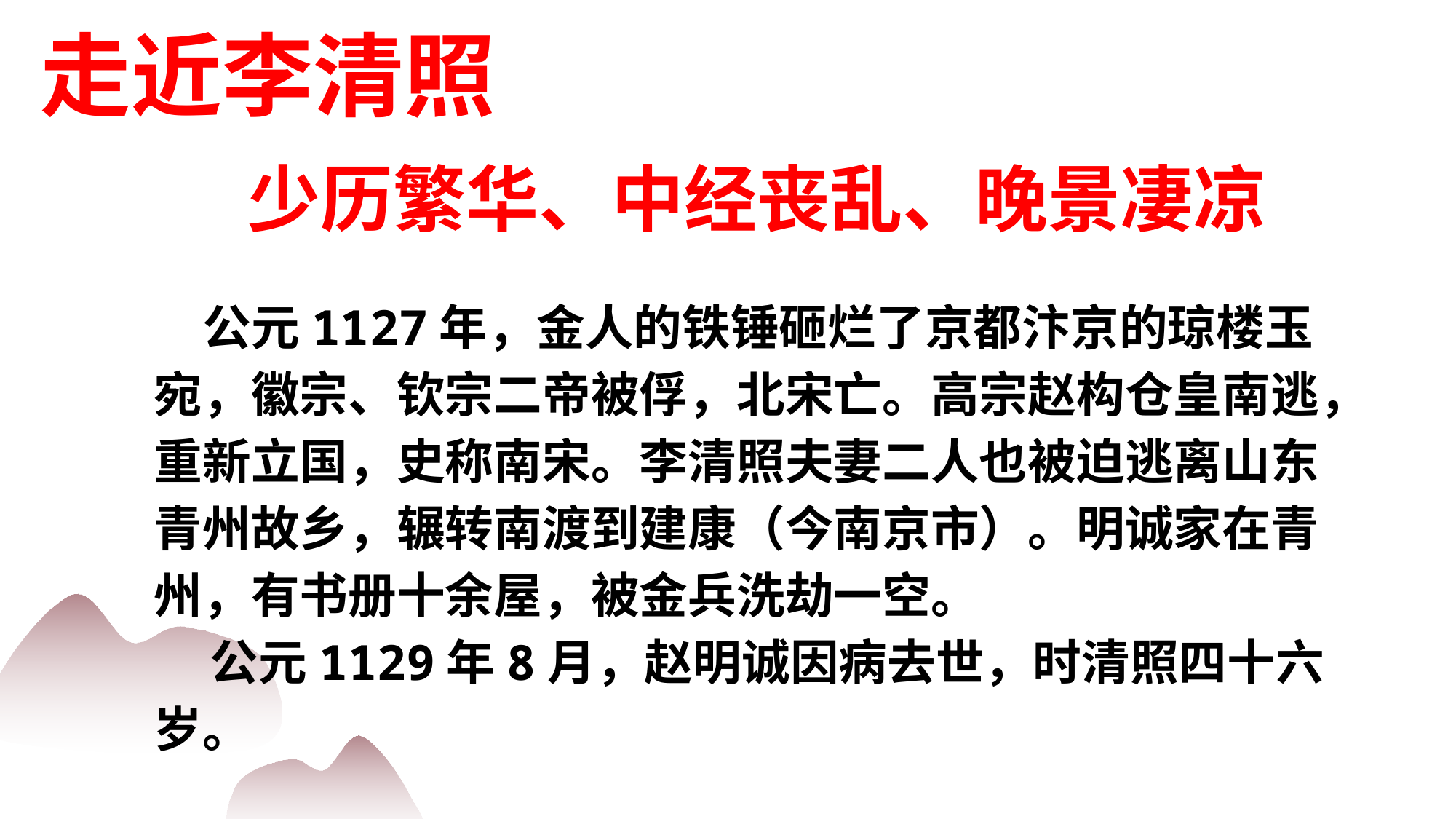

走近李清照
少历繁华、中经丧乱、晚景凄凉
    公元1127年，金人的铁锤砸烂了京都汴京的琼楼玉宛，徽宗、钦宗二帝被俘，北宋亡。高宗赵构仓皇南逃，重新立国，史称南宋。李清照夫妻二人也被迫逃离山东青州故乡，辗转南渡到建康（今南京市）。明诚家在青州，有书册十余屋，被金兵洗劫一空。
    公元1129年8月，赵明诚因病去世，时清照四十六岁。